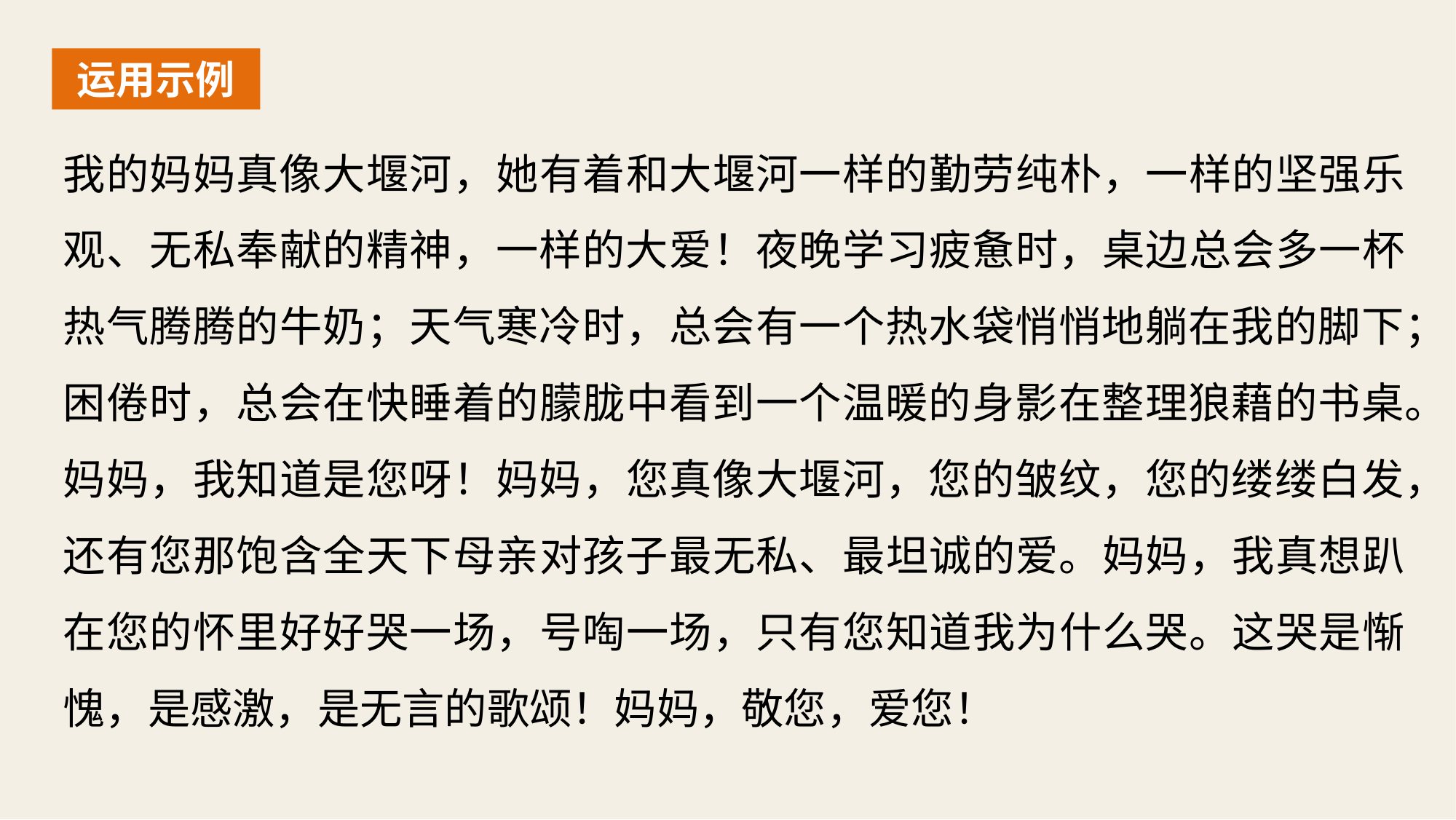

运用示例
我的妈妈真像大堰河，她有着和大堰河一样的勤劳纯朴，一样的坚强乐观、无私奉献的精神，一样的大爱！夜晚学习疲惫时，桌边总会多一杯热气腾腾的牛奶；天气寒冷时，总会有一个热水袋悄悄地躺在我的脚下；困倦时，总会在快睡着的朦胧中看到一个温暖的身影在整理狼藉的书桌。妈妈，我知道是您呀！妈妈，您真像大堰河，您的皱纹，您的缕缕白发，还有您那饱含全天下母亲对孩子最无私、最坦诚的爱。妈妈，我真想趴在您的怀里好好哭一场，号啕一场，只有您知道我为什么哭。这哭是惭愧，是感激，是无言的歌颂！妈妈，敬您，爱您！